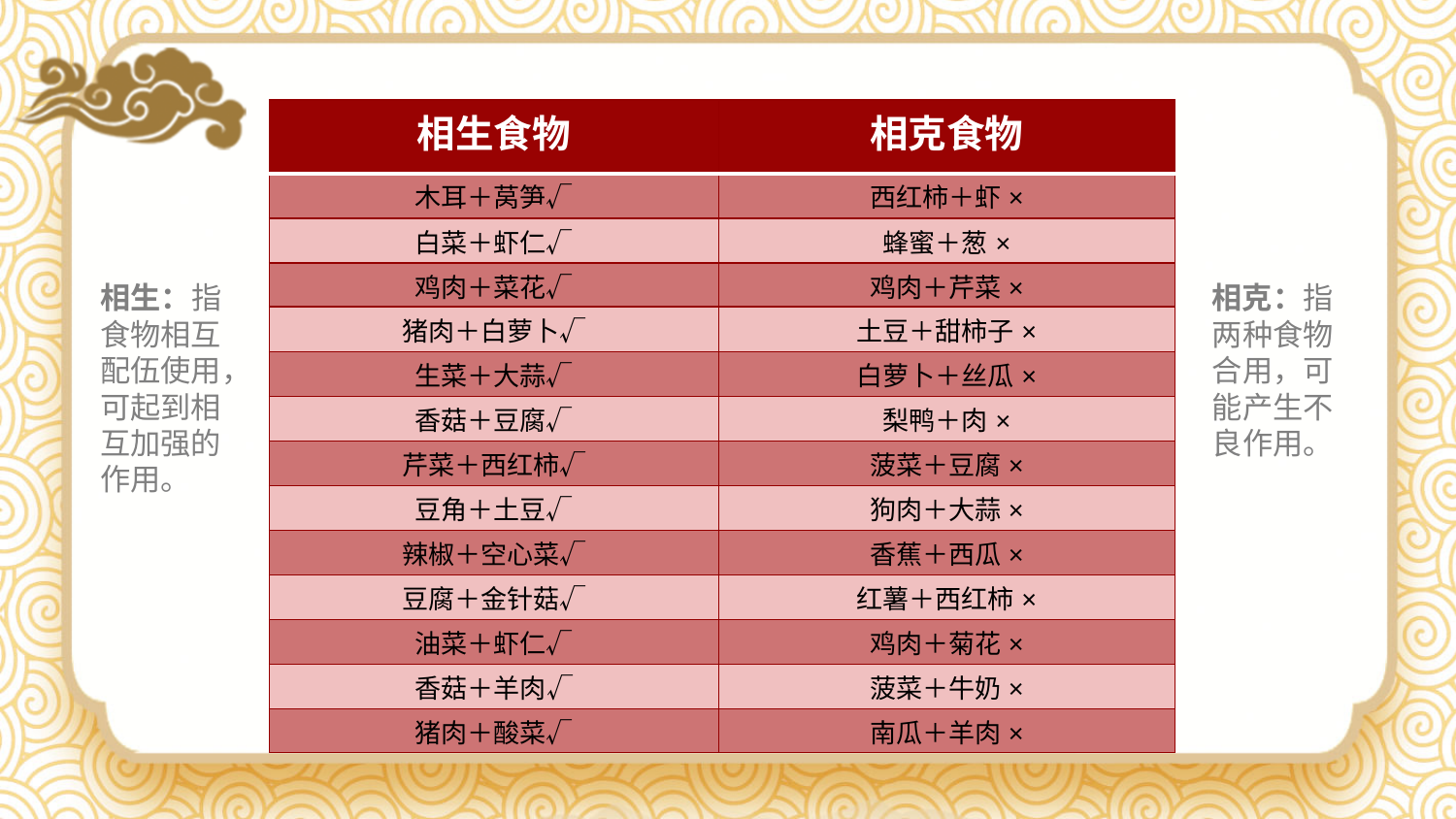

| 相生食物 | 相克食物 |
| --- | --- |
| 木耳＋莴笋√ | 西红柿＋虾× |
| 白菜＋虾仁√ | 蜂蜜＋葱× |
| 鸡肉＋菜花√ | 鸡肉＋芹菜× |
| 猪肉＋白萝卜√ | 土豆＋甜柿子× |
| 生菜＋大蒜√ | 白萝卜＋丝瓜× |
| 香菇＋豆腐√ | 梨鸭＋肉× |
| 芹菜＋西红柿√ | 菠菜＋豆腐× |
| 豆角＋土豆√ | 狗肉＋大蒜× |
| 辣椒＋空心菜√ | 香蕉＋西瓜× |
| 豆腐＋金针菇√ | 红薯＋西红柿× |
| 油菜＋虾仁√ | 鸡肉＋菊花× |
| 香菇＋羊肉√ | 菠菜＋牛奶× |
| 猪肉＋酸菜√ | 南瓜＋羊肉× |
相生：指食物相互配伍使用，可起到相互加强的作用。

相克：指两种食物合用，可能产生不良作用。